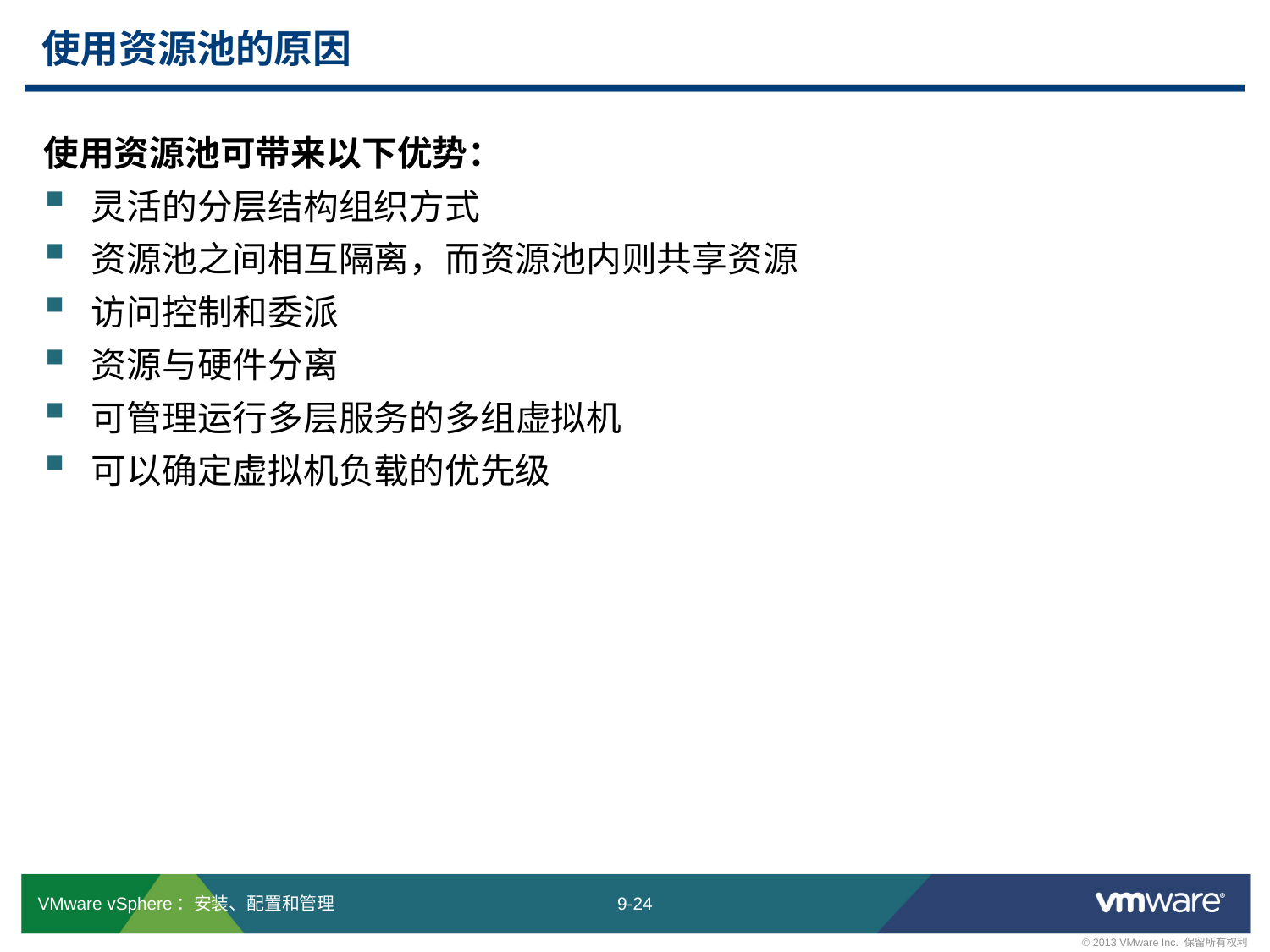

# 使用资源池的原因
使用资源池可带来以下优势：
灵活的分层结构组织方式
资源池之间相互隔离，而资源池内则共享资源
访问控制和委派
资源与硬件分离
可管理运行多层服务的多组虚拟机
可以确定虚拟机负载的优先级